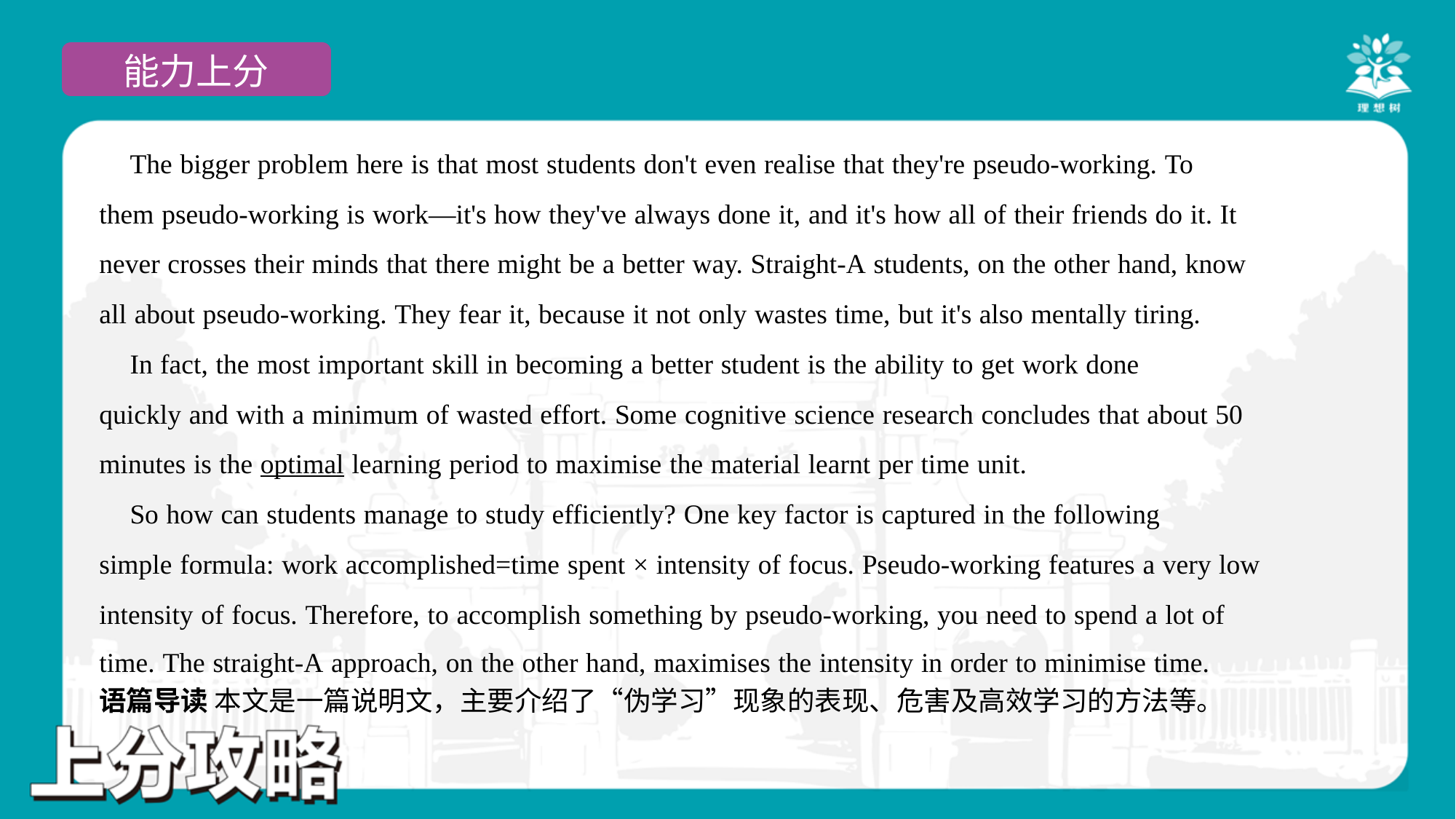

The bigger problem here is that most students don't even realise that they're pseudo-working. To
them pseudo-working is work—it's how they've always done it, and it's how all of their friends do it. It
never crosses their minds that there might be a better way. Straight-A students, on the other hand, know
all about pseudo-working. They fear it, because it not only wastes time, but it's also mentally tiring.
    In fact, the most important skill in becoming a better student is the ability to get work done
quickly and with a minimum of wasted effort. Some cognitive science research concludes that about 50
minutes is the optimal learning period to maximise the material learnt per time unit.
    So how can students manage to study efficiently? One key factor is captured in the following
simple formula: work accomplished=time spent × intensity of focus. Pseudo-working features a very low
intensity of focus. Therefore, to accomplish something by pseudo-working, you need to spend a lot of
time. The straight-A approach, on the other hand, maximises the intensity in order to minimise time.#7
语篇导读 本文是一篇说明文，主要介绍了“伪学习”现象的表现、危害及高效学习的方法等。